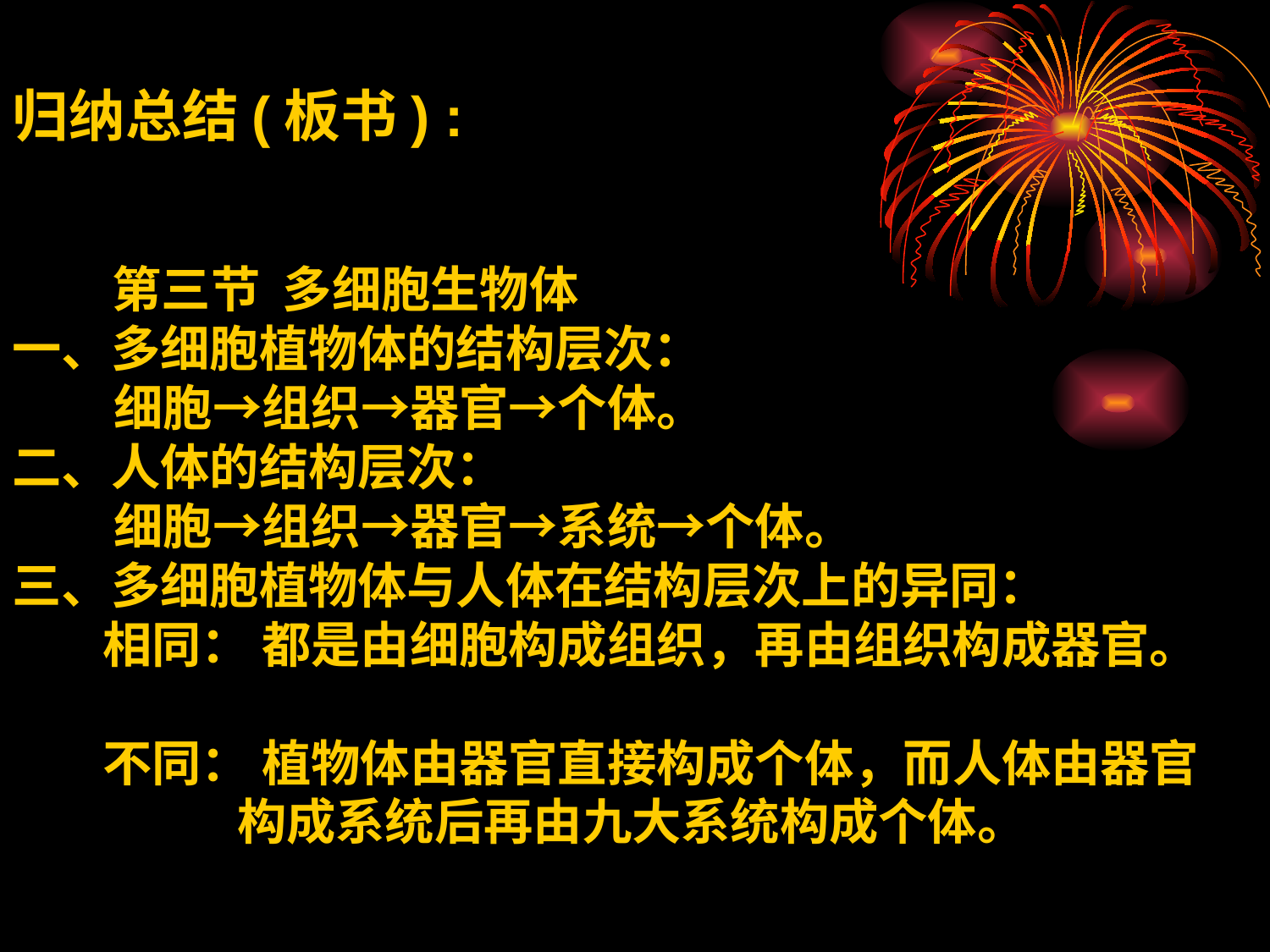

归纳总结(板书) :

        第三节  多细胞生物体
一、多细胞植物体的结构层次：
        细胞→组织→器官→个体。
二、人体的结构层次：
        细胞→组织→器官→系统→个体。
三、多细胞植物体与人体在结构层次上的异同：
       相同： 都是由细胞构成组织，再由组织构成器官。
       不同： 植物体由器官直接构成个体，而人体由器官
                   构成系统后再由九大系统构成个体。